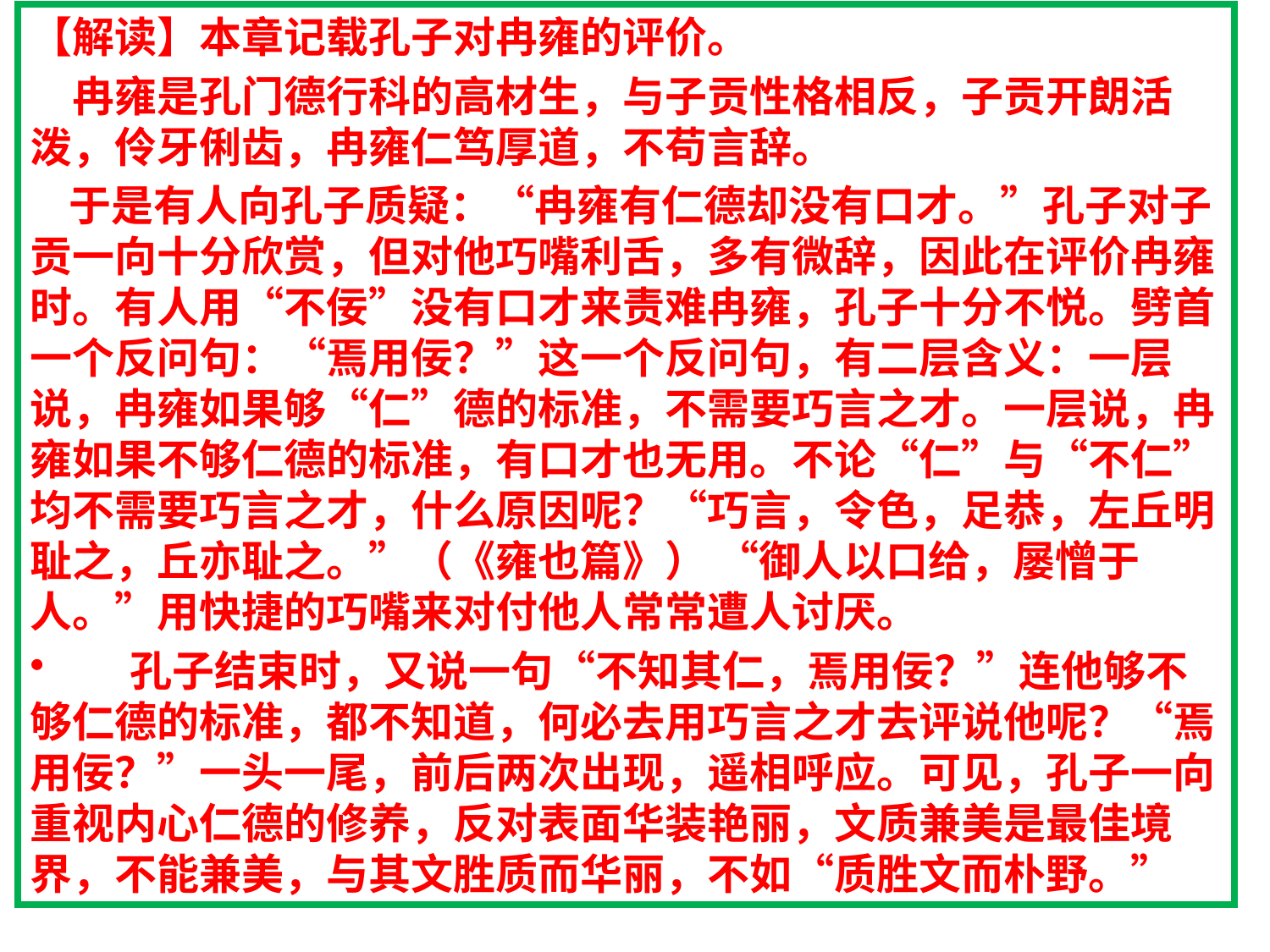

【解读】本章记载孔子对冉雍的评价。
　冉雍是孔门德行科的高材生，与子贡性格相反，子贡开朗活泼，伶牙俐齿，冉雍仁笃厚道，不苟言辞。
   于是有人向孔子质疑：“冉雍有仁德却没有口才。”孔子对子贡一向十分欣赏，但对他巧嘴利舌，多有微辞，因此在评价冉雍时。有人用“不佞”没有口才来责难冉雍，孔子十分不悦。劈首一个反问句：“焉用佞？”这一个反问句，有二层含义：一层说，冉雍如果够“仁”德的标准，不需要巧言之才。一层说，冉雍如果不够仁德的标准，有口才也无用。不论“仁”与“不仁”均不需要巧言之才，什么原因呢？“巧言，令色，足恭，左丘明耻之，丘亦耻之。”（《雍也篇》） “御人以口给，屡憎于人。”用快捷的巧嘴来对付他人常常遭人讨厌。
　　孔子结束时，又说一句“不知其仁，焉用佞？”连他够不够仁德的标准，都不知道，何必去用巧言之才去评说他呢？“焉用佞？”一头一尾，前后两次出现，遥相呼应。可见，孔子一向重视内心仁德的修养，反对表面华装艳丽，文质兼美是最佳境界，不能兼美，与其文胜质而华丽，不如“质胜文而朴野。”